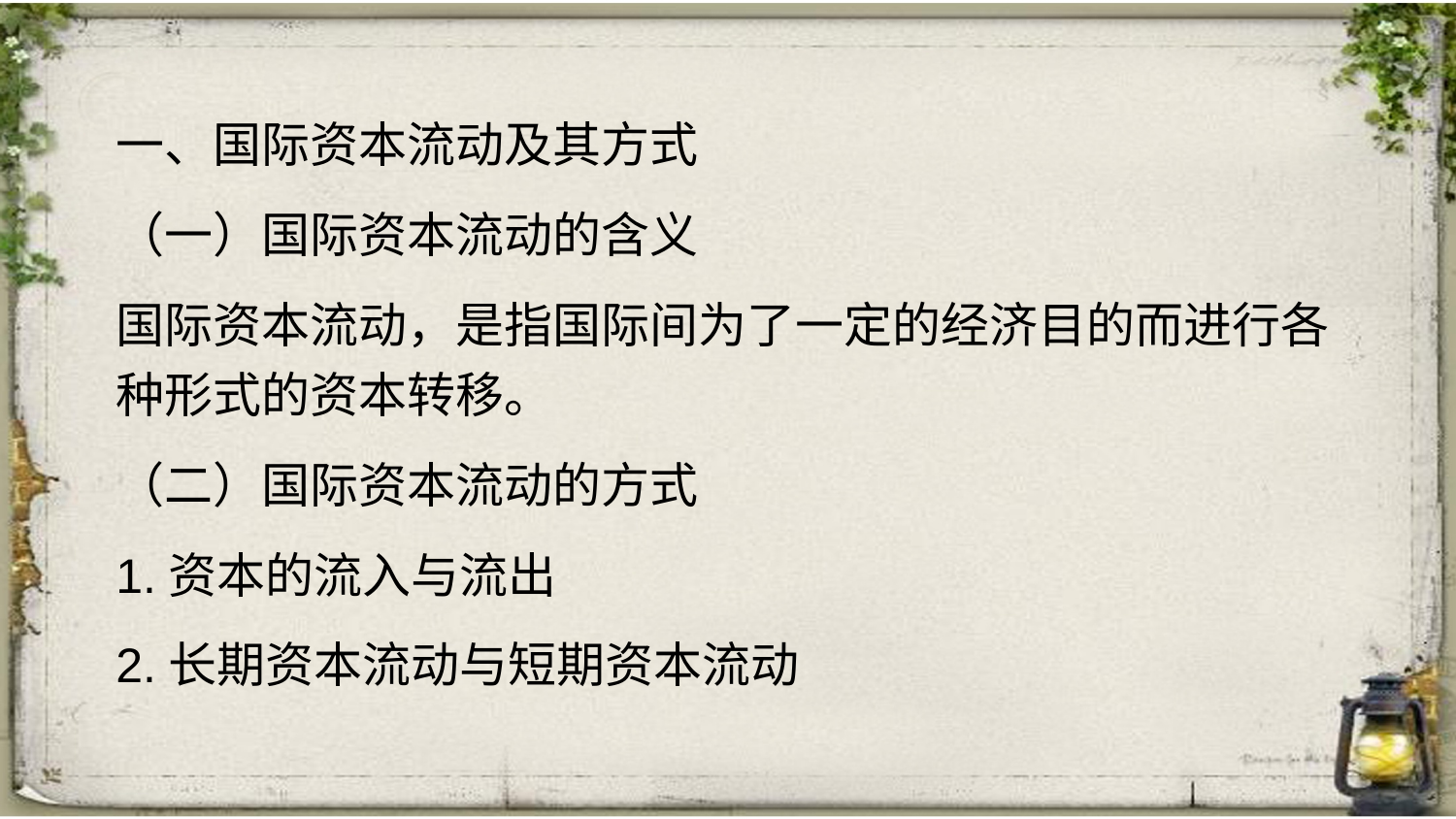

一、国际资本流动及其方式
（一）国际资本流动的含义
国际资本流动，是指国际间为了一定的经济目的而进行各种形式的资本转移。
（二）国际资本流动的方式
1.资本的流入与流出
2.长期资本流动与短期资本流动